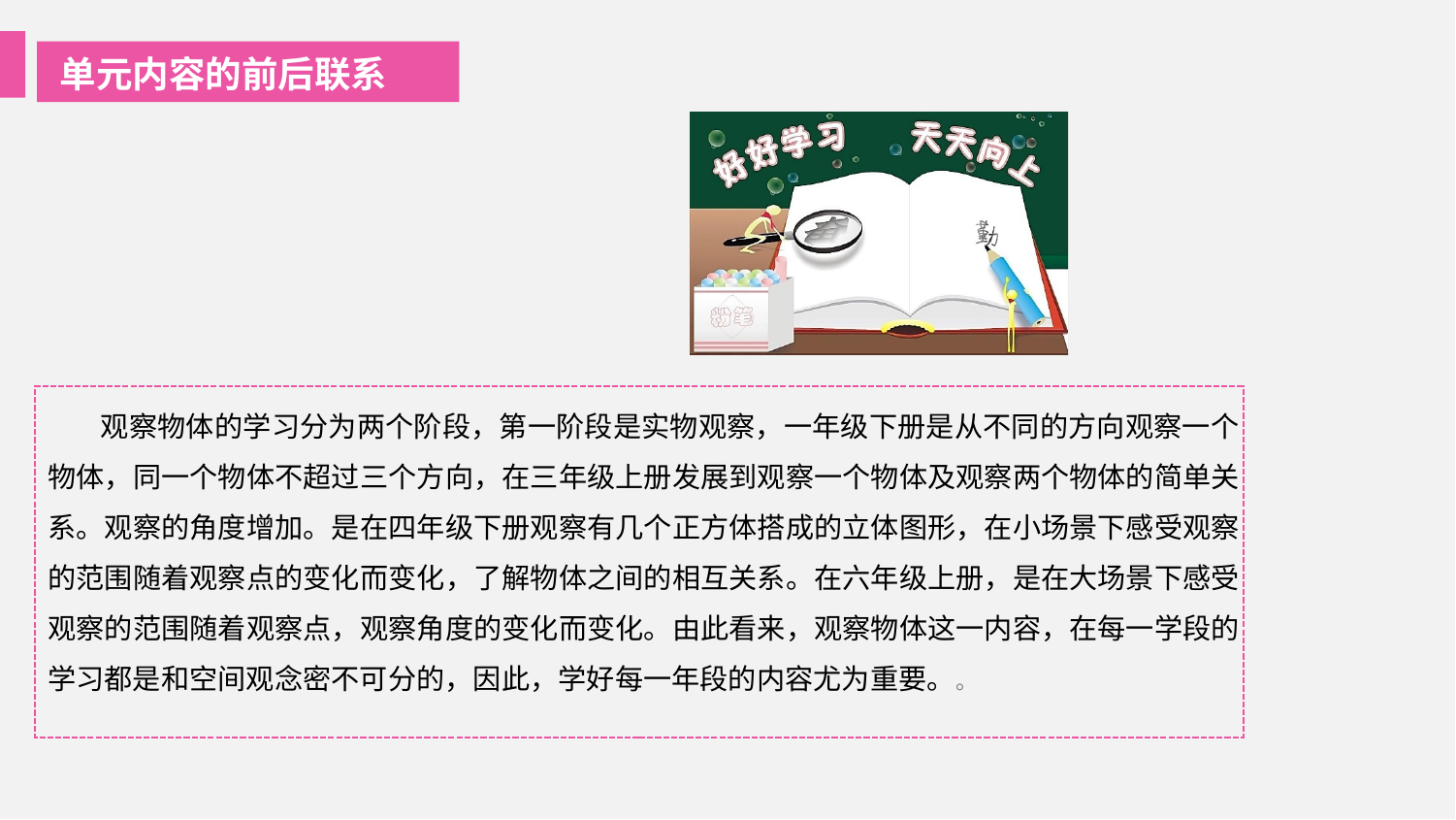

单元内容的前后联系

     观察物体的学习分为两个阶段，第一阶段是实物观察，一年级下册是从不同的方向观察一个物体，同一个物体不超过三个方向，在三年级上册发展到观察一个物体及观察两个物体的简单关系。观察的角度增加。是在四年级下册观察有几个正方体搭成的立体图形，在小场景下感受观察的范围随着观察点的变化而变化，了解物体之间的相互关系。在六年级上册，是在大场景下感受观察的范围随着观察点，观察角度的变化而变化。由此看来，观察物体这一内容，在每一学段的学习都是和空间观念密不可分的，因此，学好每一年段的内容尤为重要。。